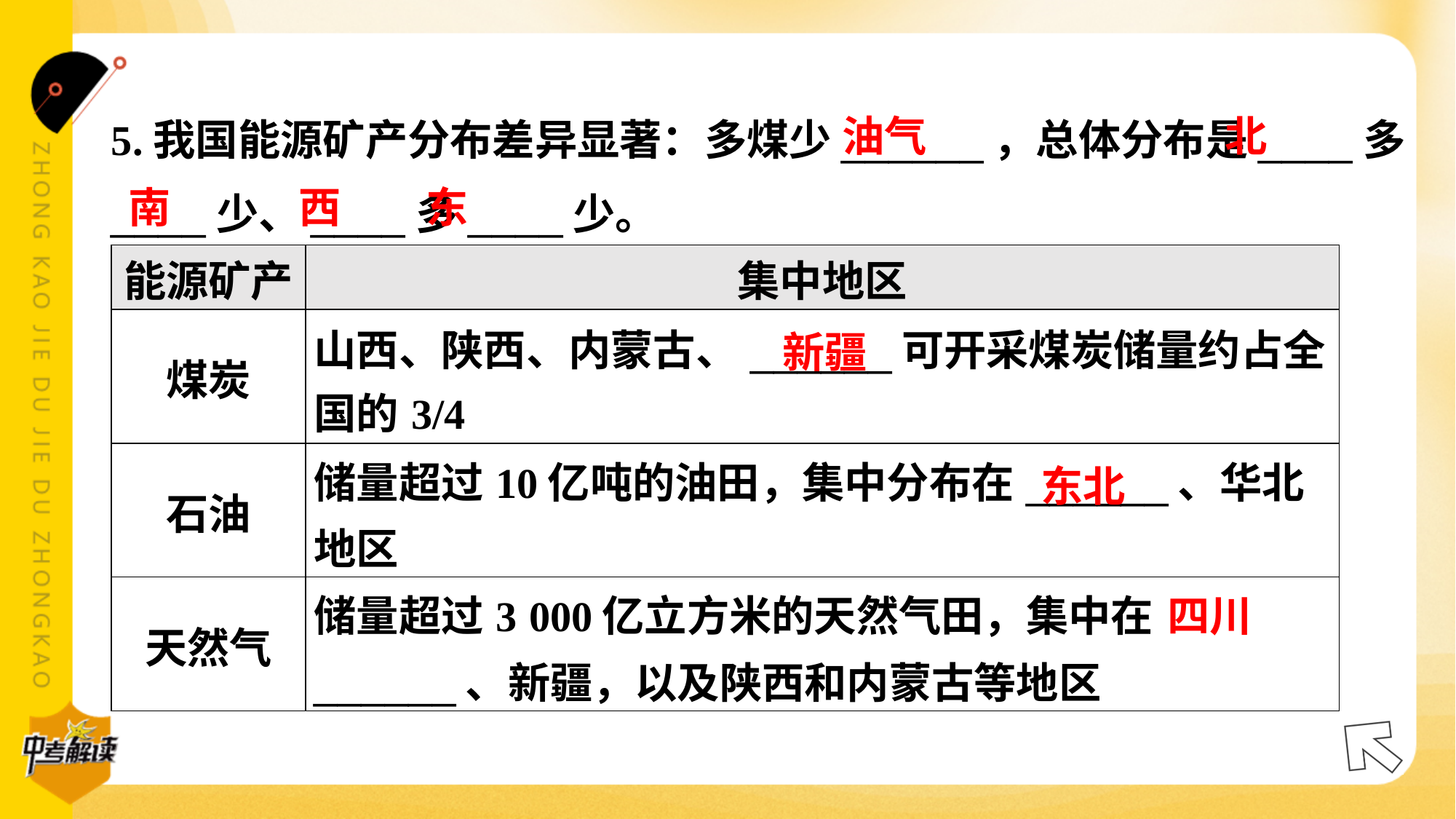

油气
北
5.我国能源矿产分布差异显著：多煤少______，总体分布是____多
____少、____多____少。
南
西
东
| 能源矿产 | 集中地区 |
| --- | --- |
| 煤炭 | 山西、陕西、内蒙古、\_\_\_\_\_\_可开采煤炭储量约占全 国的3/4 |
| 石油 | 储量超过10亿吨的油田，集中分布在\_\_\_\_\_\_、华北 地区 |
| 天然气 | 储量超过3 000亿立方米的天然气田，集中在\_\_\_\_\_\_、新疆，以及陕西和内蒙古等地区 |
新疆
东北
四川